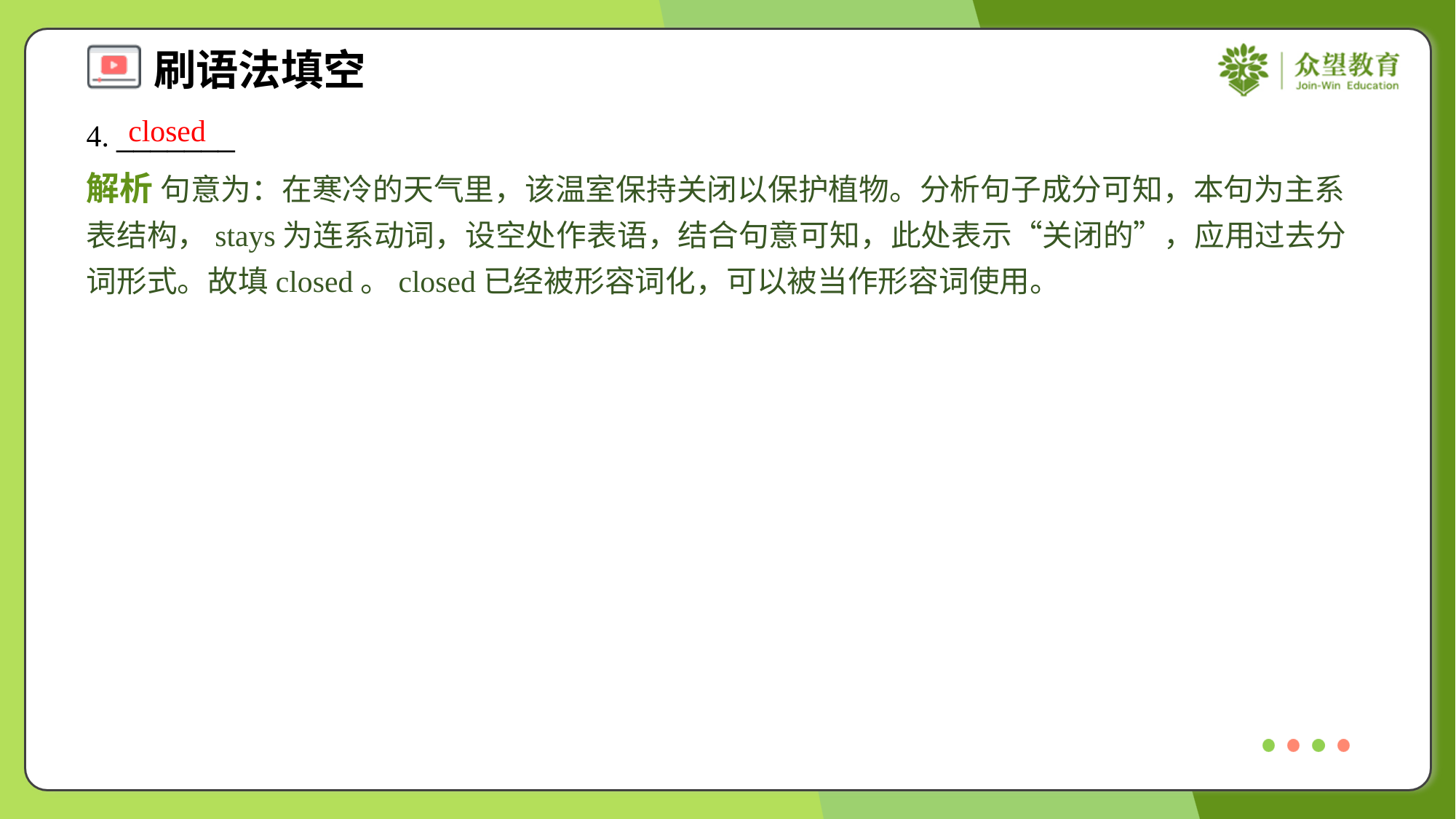

closed
4. _______
解析 句意为：在寒冷的天气里，该温室保持关闭以保护植物。分析句子成分可知，本句为主系表结构，stays为连系动词，设空处作表语，结合句意可知，此处表示“关闭的”，应用过去分词形式。故填closed。closed已经被形容词化，可以被当作形容词使用。